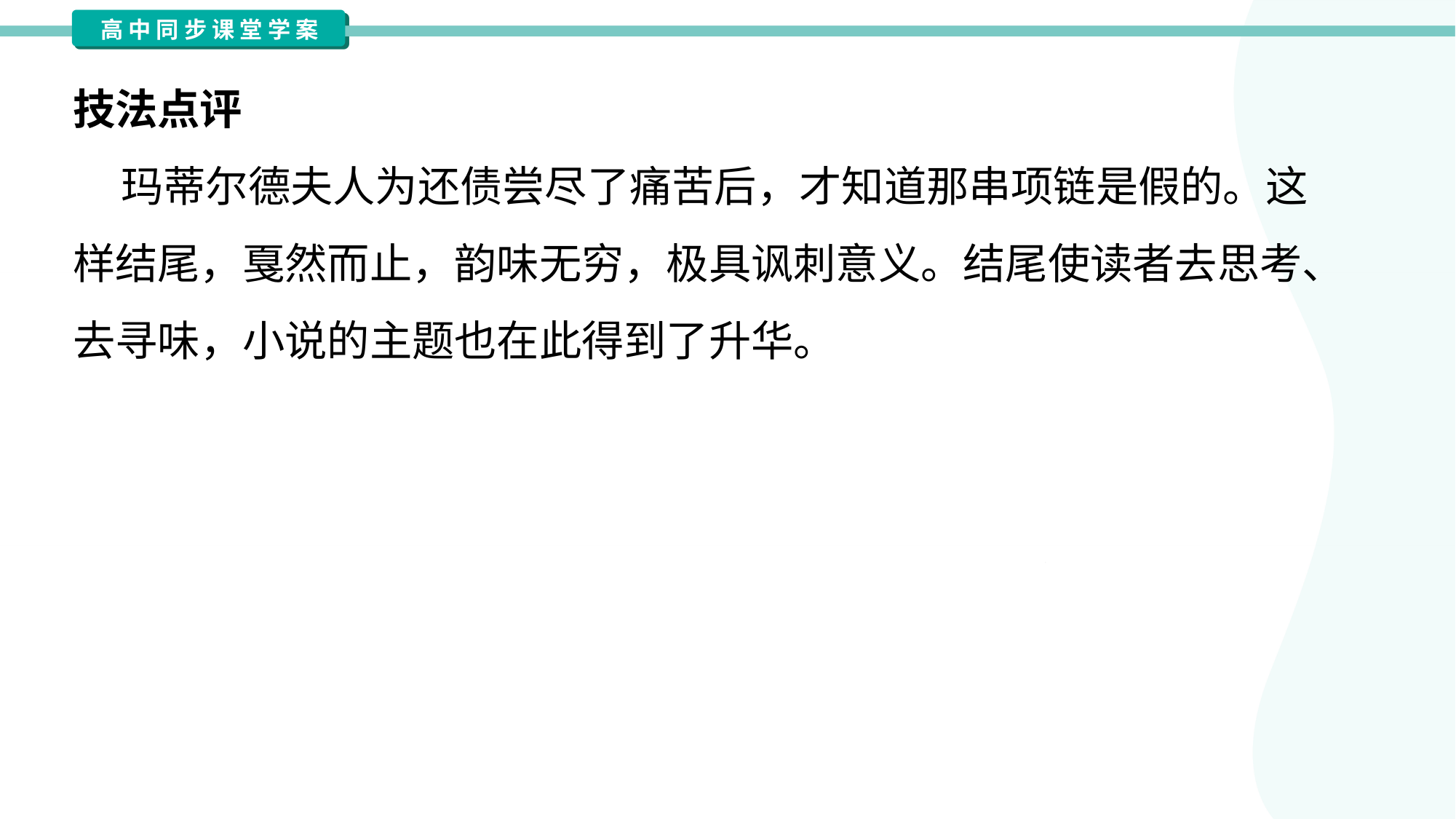

技法点评
    玛蒂尔德夫人为还债尝尽了痛苦后，才知道那串项链是假的。这
样结尾，戛然而止，韵味无穷，极具讽刺意义。结尾使读者去思考、
去寻味，小说的主题也在此得到了升华。